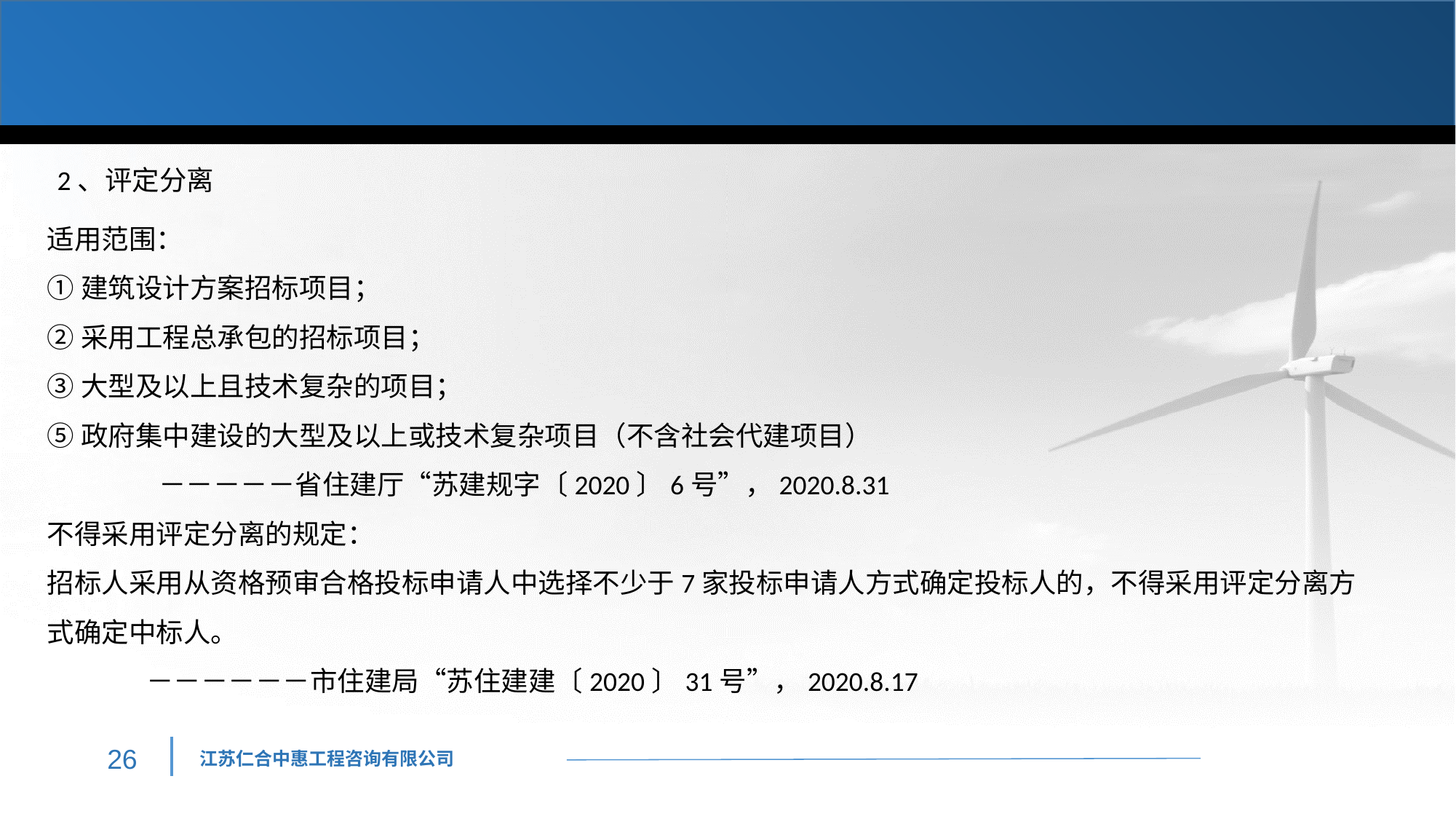

2、评定分离
适用范围：
①建筑设计方案招标项目；
②采用工程总承包的招标项目；
③大型及以上且技术复杂的项目；
⑤政府集中建设的大型及以上或技术复杂项目（不含社会代建项目）
                 －－－－－省住建厅“苏建规字〔2020〕6号”，2020.8.31
不得采用评定分离的规定：
招标人采用从资格预审合格投标申请人中选择不少于7家投标申请人方式确定投标人的，不得采用评定分离方式确定中标人。
               －－－－－－市住建局“苏住建建〔2020〕31号”，2020.8.17

26